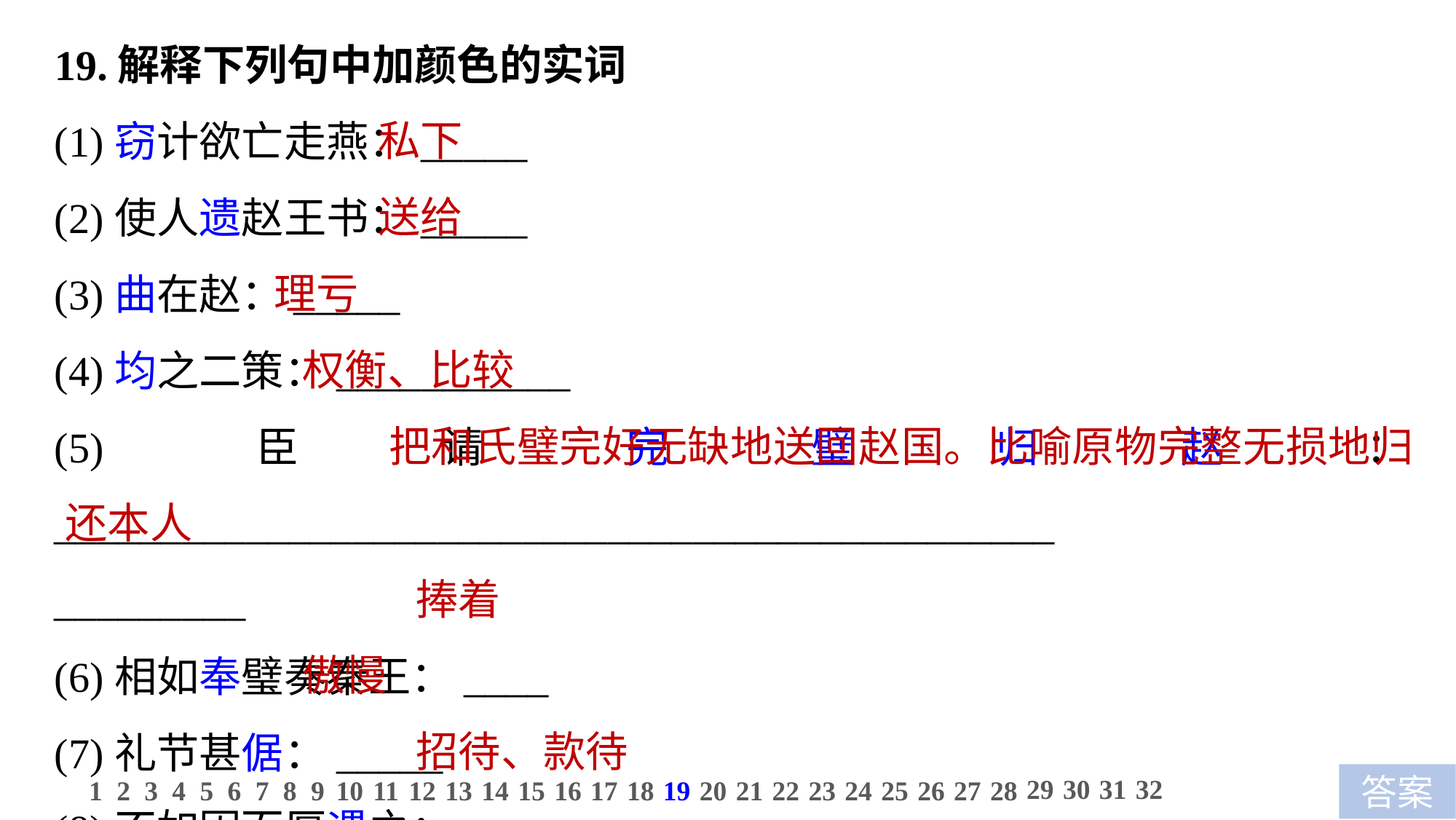

19.解释下列句中加颜色的实词
(1)窃计欲亡走燕：_____
(2)使人遗赵王书：_____
(3)曲在赵：_____
(4)均之二策：___________
(5)臣请完璧归赵：_______________________________________________
_________
(6)相如奉璧奏秦王：____
(7)礼节甚倨：_____
(8)不如因而厚遇之：___________
                                私下
                                送给
                     理亏
                        权衡、比较
                                把和氏璧完好无缺地送回赵国。比喻原物完整无损地归还本人
                                    捧着
                        傲慢
                                    招待、款待
29
30
31
32
1
2
3
4
5
6
7
8
9
10
11
12
13
14
15
16
17
18
19
20
21
22
23
24
25
26
27
28
答案